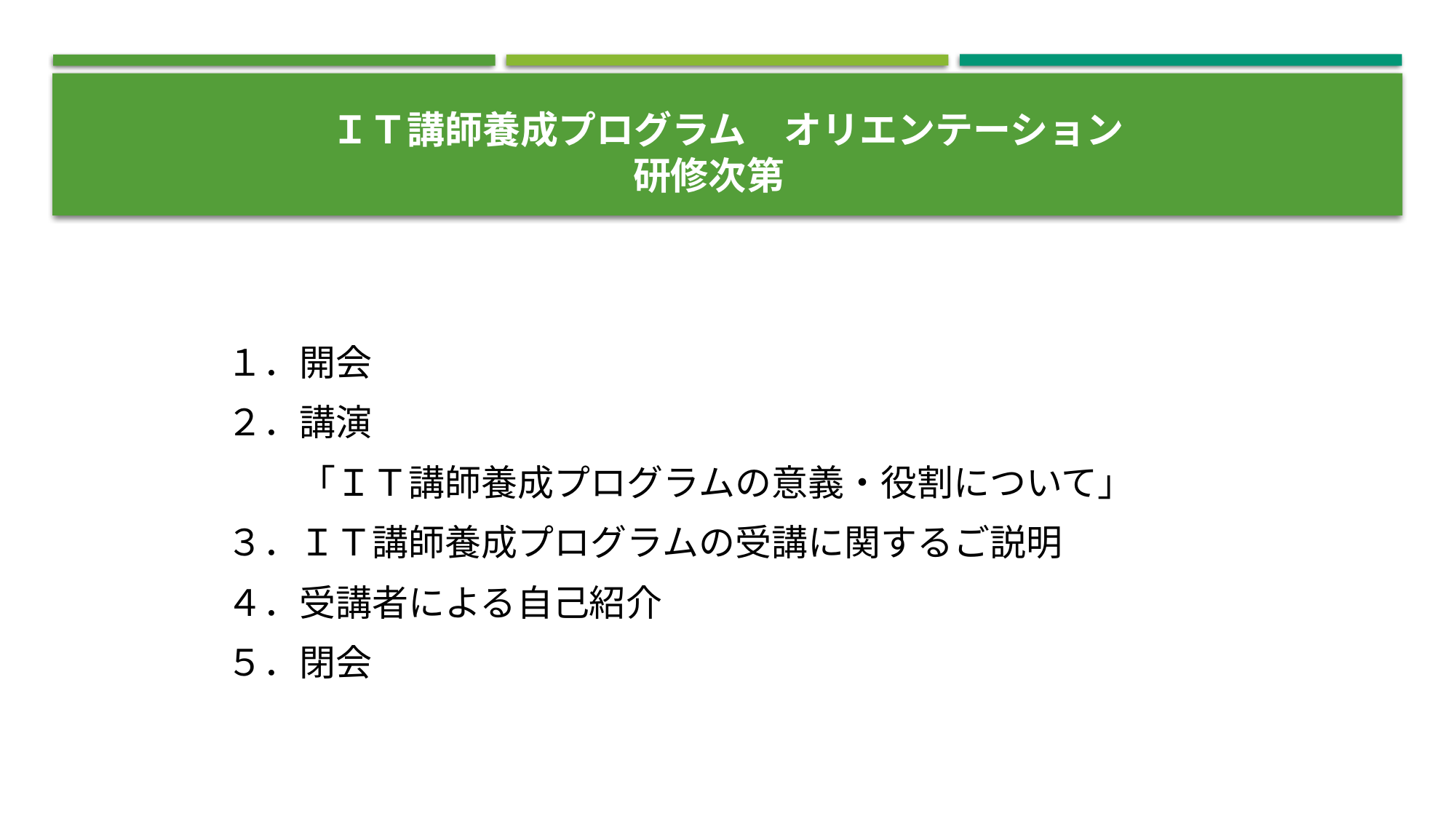

# ＩＴ講師養成プログラム　オリエンテーション 研修次第
１．開会
２．講演
　　「ＩＴ講師養成プログラムの意義・役割について」
３．ＩＴ講師養成プログラムの受講に関するご説明
４．受講者による自己紹介
５．閉会